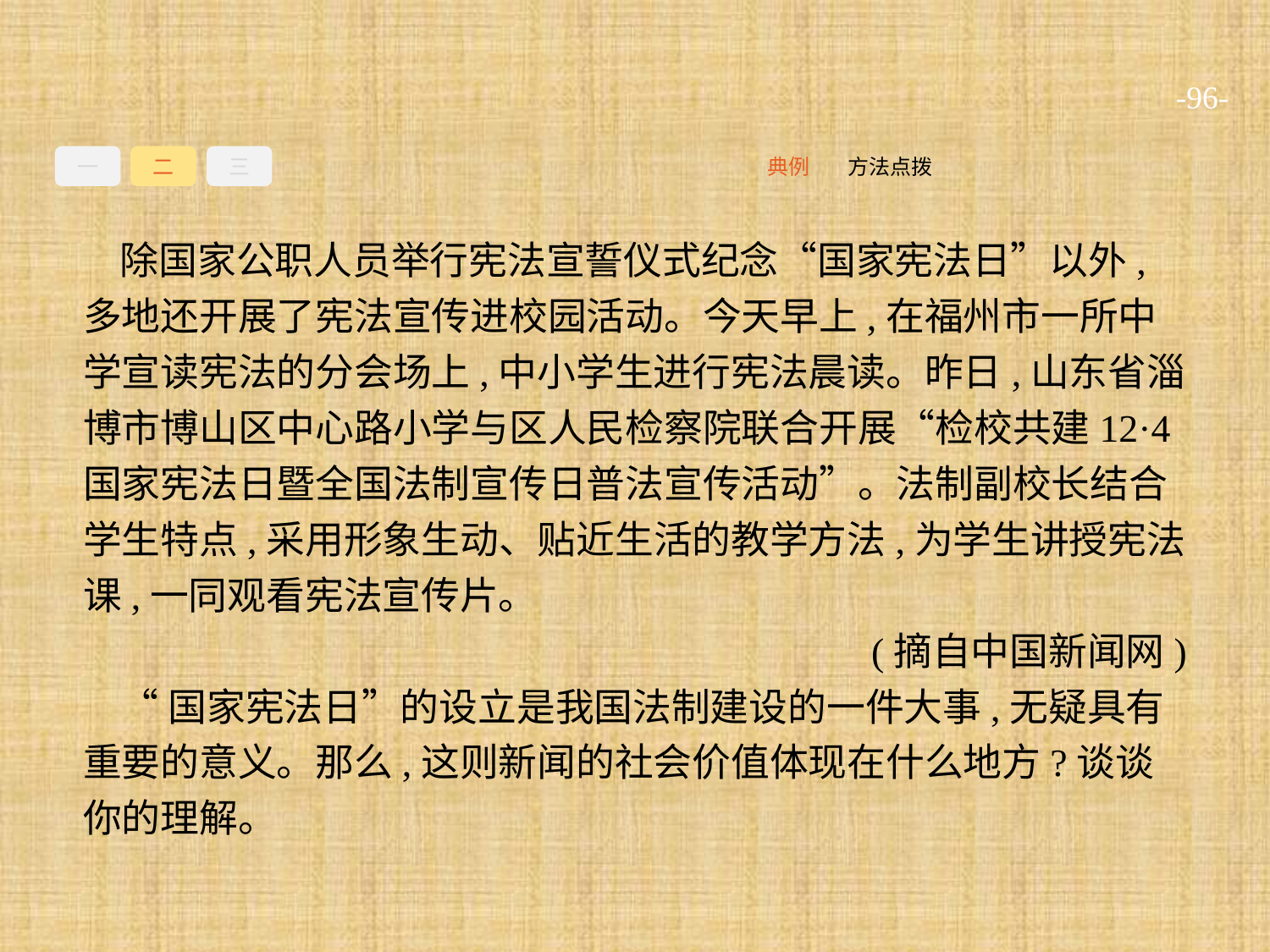

-96-
一
二
三
方法点拨
典例
除国家公职人员举行宪法宣誓仪式纪念“国家宪法日”以外,多地还开展了宪法宣传进校园活动。今天早上,在福州市一所中学宣读宪法的分会场上,中小学生进行宪法晨读。昨日,山东省淄博市博山区中心路小学与区人民检察院联合开展“检校共建12·4国家宪法日暨全国法制宣传日普法宣传活动”。法制副校长结合学生特点,采用形象生动、贴近生活的教学方法,为学生讲授宪法课,一同观看宪法宣传片。
(摘自中国新闻网)
“国家宪法日”的设立是我国法制建设的一件大事,无疑具有重要的意义。那么,这则新闻的社会价值体现在什么地方?谈谈你的理解。